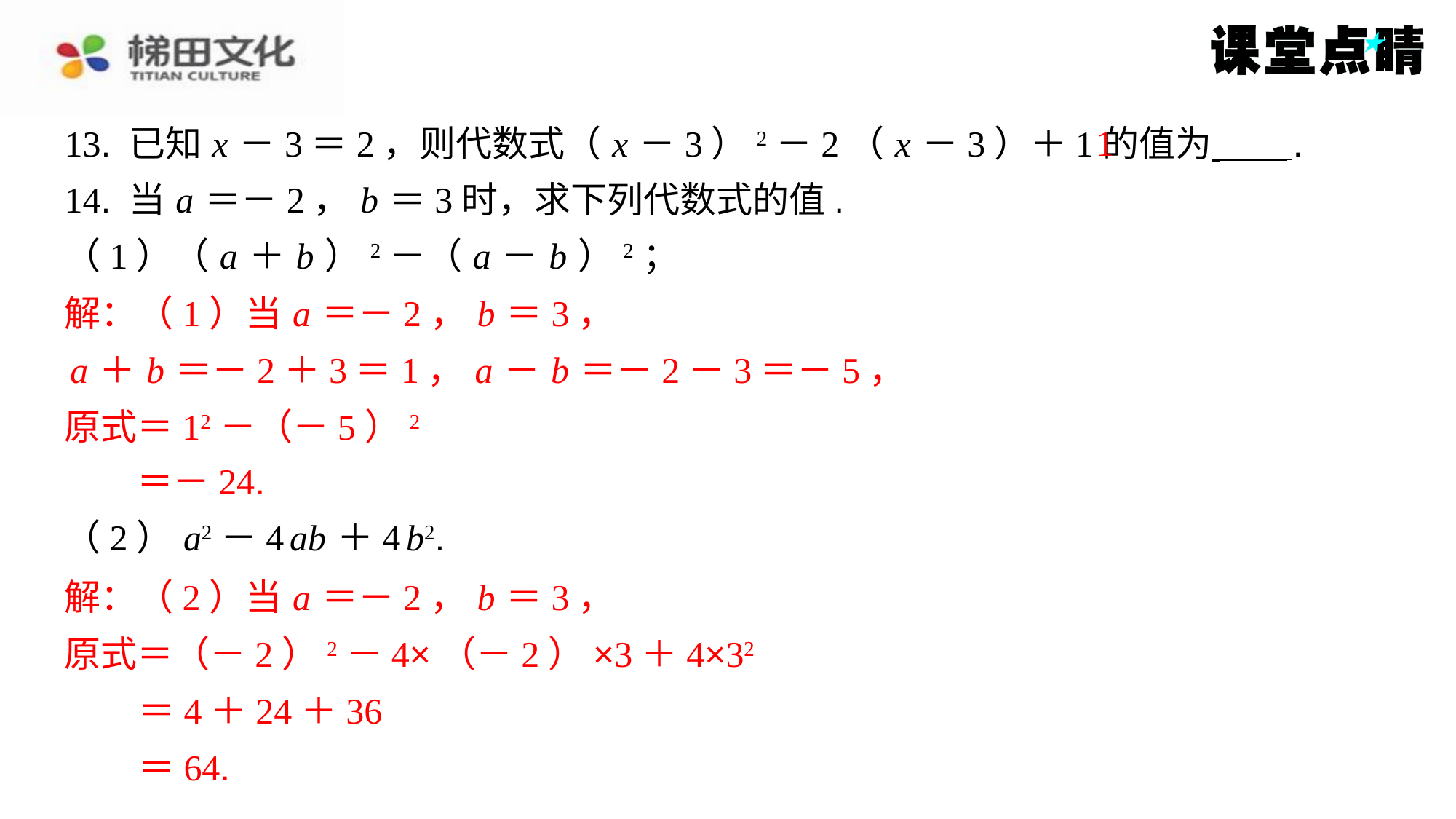

1
13. 已知 x －3＝2，则代数式（ x －3）2－2（ x －3）＋1的值为            ⁠.
14. 当 a ＝－2， b ＝3时，求下列代数式的值.
（1）（ a ＋ b ）2－（ a － b ）2；
解：（1）当 a ＝－2， b ＝3，
 a ＋ b ＝－2＋3＝1， a － b ＝－2－3＝－5，
原式＝12－（－5）2
＝－24.
（2） a2－4 ab ＋4 b2.
解：（2）当 a ＝－2， b ＝3，
原式＝（－2）2－4×（－2）×3＋4×32
＝4＋24＋36
＝64.
解：（1）当 a ＝－2， b ＝3，
a ＋ b ＝－2＋3＝1， a － b ＝－2－3＝－5，
原式＝12－（－5）2
＝－24.
解：（2）当 a ＝－2， b ＝3，
原式＝（－2）2－4×（－2）×3＋4×32
＝4＋24＋36
＝64.